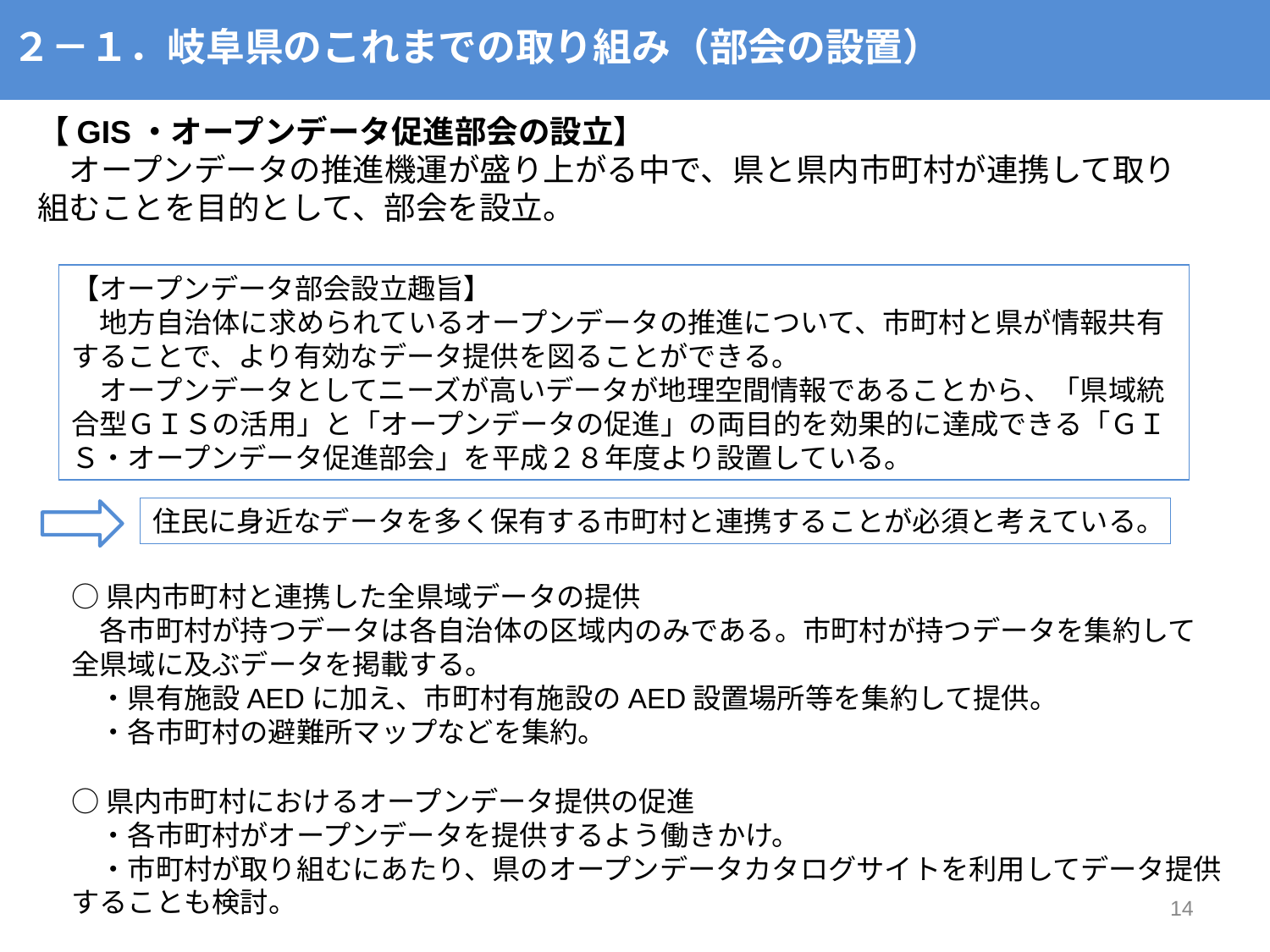

２－１．岐阜県のこれまでの取り組み（部会の設置）
【GIS・オープンデータ促進部会の設立】
　オープンデータの推進機運が盛り上がる中で、県と県内市町村が連携して取り組むことを目的として、部会を設立。
【オープンデータ部会設立趣旨】
　地方自治体に求められているオープンデータの推進について、市町村と県が情報共有することで、より有効なデータ提供を図ることができる。
　オープンデータとしてニーズが高いデータが地理空間情報であることから、「県域統合型ＧＩＳの活用」と「オープンデータの促進」の両目的を効果的に達成できる「ＧＩＳ・オープンデータ促進部会」を平成２８年度より設置している。
住民に身近なデータを多く保有する市町村と連携することが必須と考えている。

○県内市町村と連携した全県域データの提供
　各市町村が持つデータは各自治体の区域内のみである。市町村が持つデータを集約して全県域に及ぶデータを掲載する。
　・県有施設AEDに加え、市町村有施設のAED設置場所等を集約して提供。
　・各市町村の避難所マップなどを集約。
○県内市町村におけるオープンデータ提供の促進
　・各市町村がオープンデータを提供するよう働きかけ。
　・市町村が取り組むにあたり、県のオープンデータカタログサイトを利用してデータ提供することも検討。
14